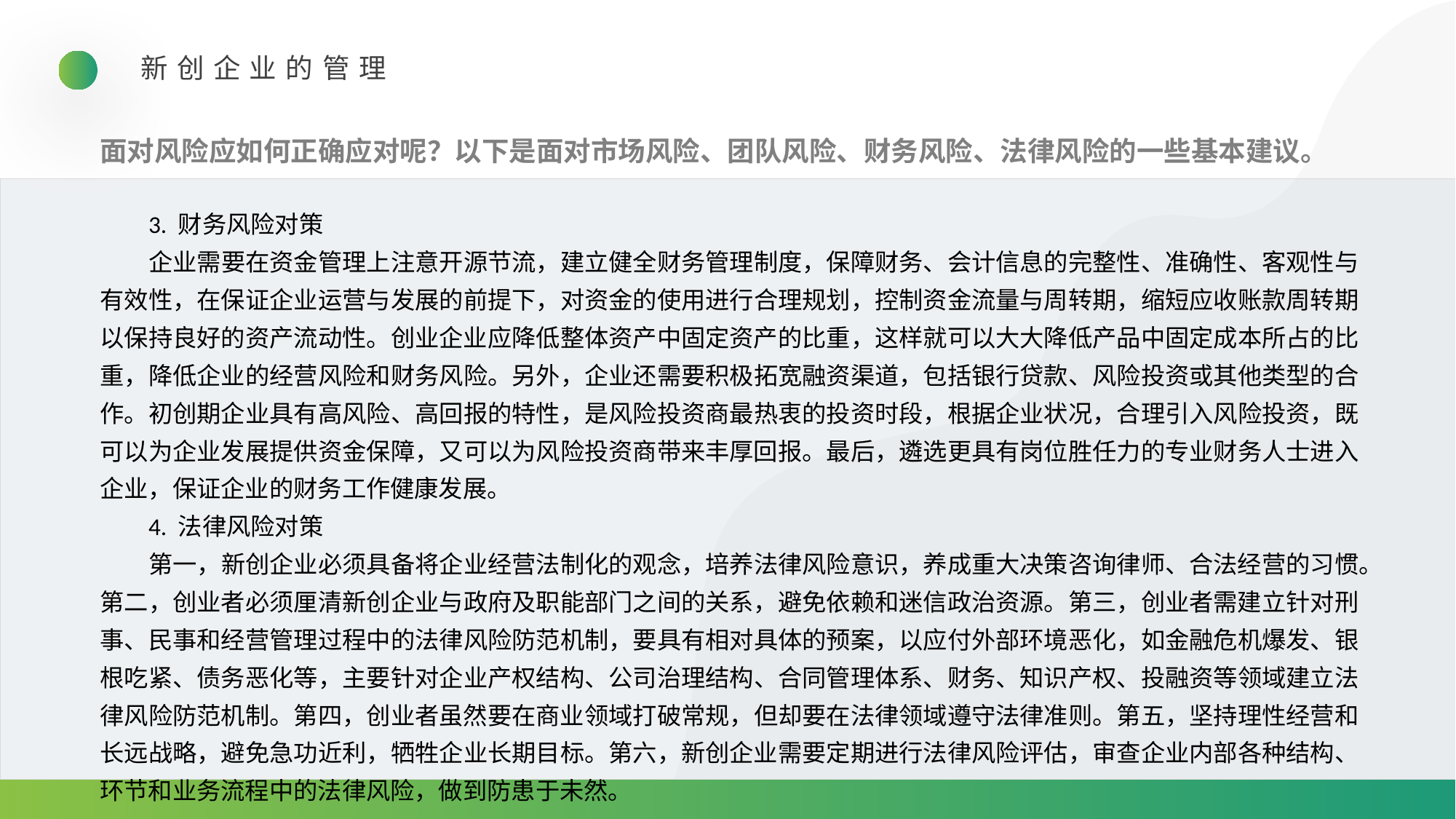

新创企业的管理
面对风险应如何正确应对呢？以下是面对市场风险、团队风险、财务风险、法律风险的一些基本建议。

3. 财务风险对策
企业需要在资金管理上注意开源节流，建立健全财务管理制度，保障财务、会计信息的完整性、准确性、客观性与有效性，在保证企业运营与发展的前提下，对资金的使用进行合理规划，控制资金流量与周转期，缩短应收账款周转期以保持良好的资产流动性。创业企业应降低整体资产中固定资产的比重，这样就可以大大降低产品中固定成本所占的比重，降低企业的经营风险和财务风险。另外，企业还需要积极拓宽融资渠道，包括银行贷款、风险投资或其他类型的合作。初创期企业具有高风险、高回报的特性，是风险投资商最热衷的投资时段，根据企业状况，合理引入风险投资，既可以为企业发展提供资金保障，又可以为风险投资商带来丰厚回报。最后，遴选更具有岗位胜任力的专业财务人士进入企业，保证企业的财务工作健康发展。
4. 法律风险对策
第一，新创企业必须具备将企业经营法制化的观念，培养法律风险意识，养成重大决策咨询律师、合法经营的习惯。第二，创业者必须厘清新创企业与政府及职能部门之间的关系，避免依赖和迷信政治资源。第三，创业者需建立针对刑事、民事和经营管理过程中的法律风险防范机制，要具有相对具体的预案，以应付外部环境恶化，如金融危机爆发、银根吃紧、债务恶化等，主要针对企业产权结构、公司治理结构、合同管理体系、财务、知识产权、投融资等领域建立法律风险防范机制。第四，创业者虽然要在商业领域打破常规，但却要在法律领域遵守法律准则。第五，坚持理性经营和长远战略，避免急功近利，牺牲企业长期目标。第六，新创企业需要定期进行法律风险评估，审查企业内部各种结构、环节和业务流程中的法律风险，做到防患于未然。